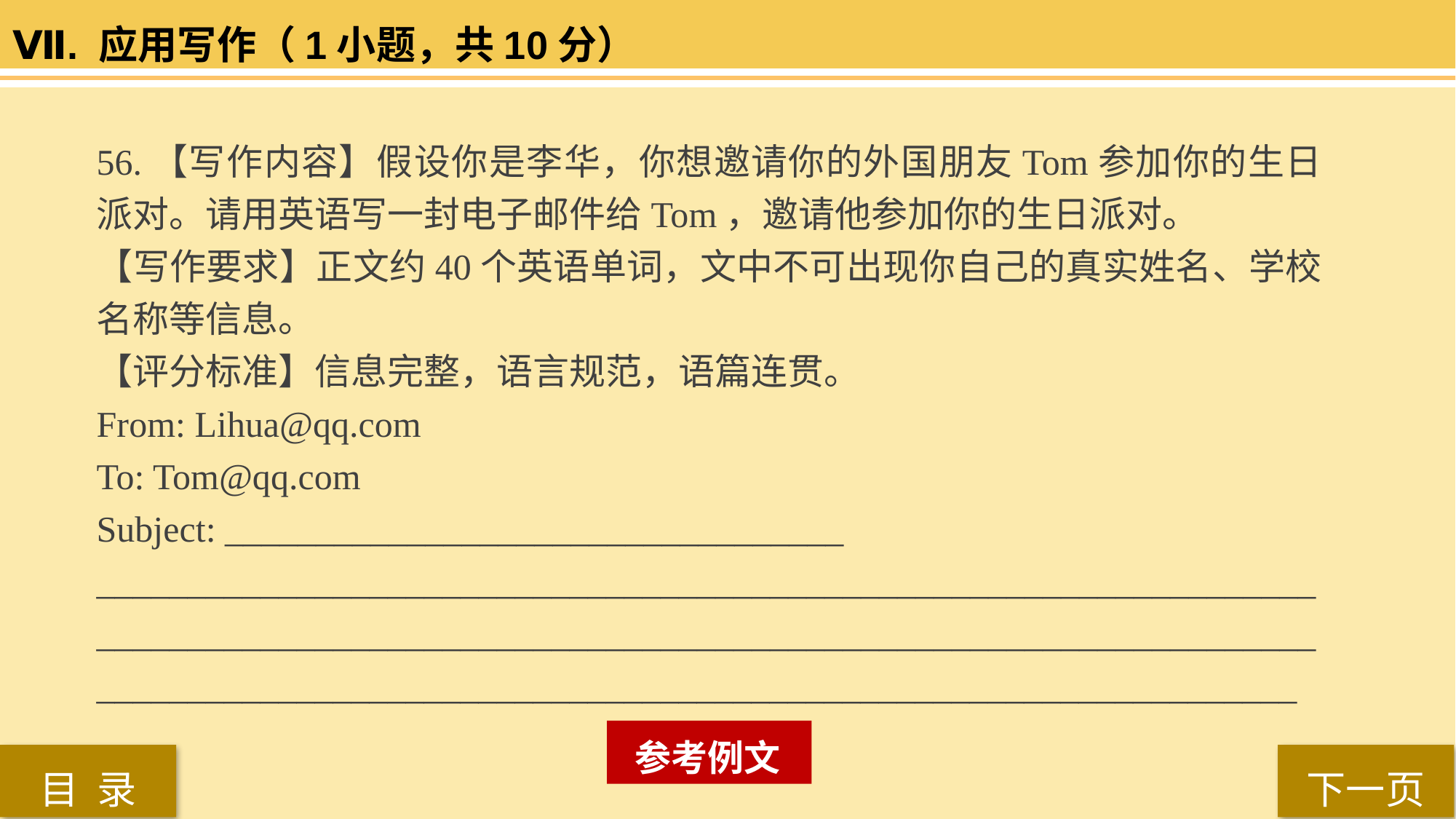

Ⅶ. 应用写作（1小题，共10分）
56.【写作内容】假设你是李华，你想邀请你的外国朋友Tom参加你的生日派对。请用英语写一封电子邮件给Tom，邀请他参加你的生日派对。
【写作要求】正文约40个英语单词，文中不可出现你自己的真实姓名、学校名称等信息。
【评分标准】信息完整，语言规范，语篇连贯。
From: Lihua@qq.com
To: Tom@qq.com
Subject: __________________________________
___________________________________________________________________
_____________________________________________________________________________________________________________________________________
 参考例文